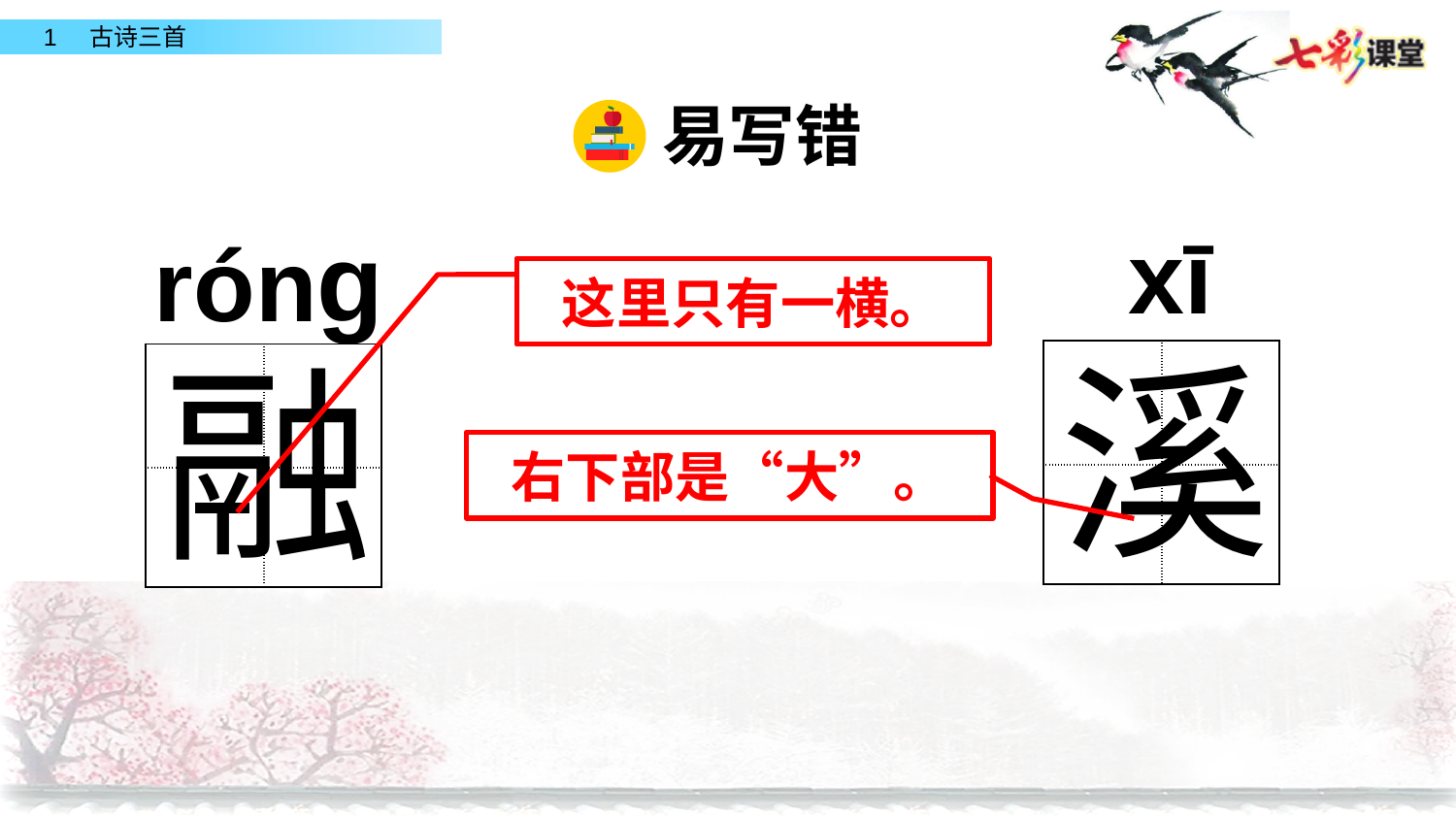

易写错

xī
rónɡ
这里只有一横。
溪
融
|  |  |
| --- | --- |
|  |  |
|  |  |
| --- | --- |
|  |  |
右下部是“大”。